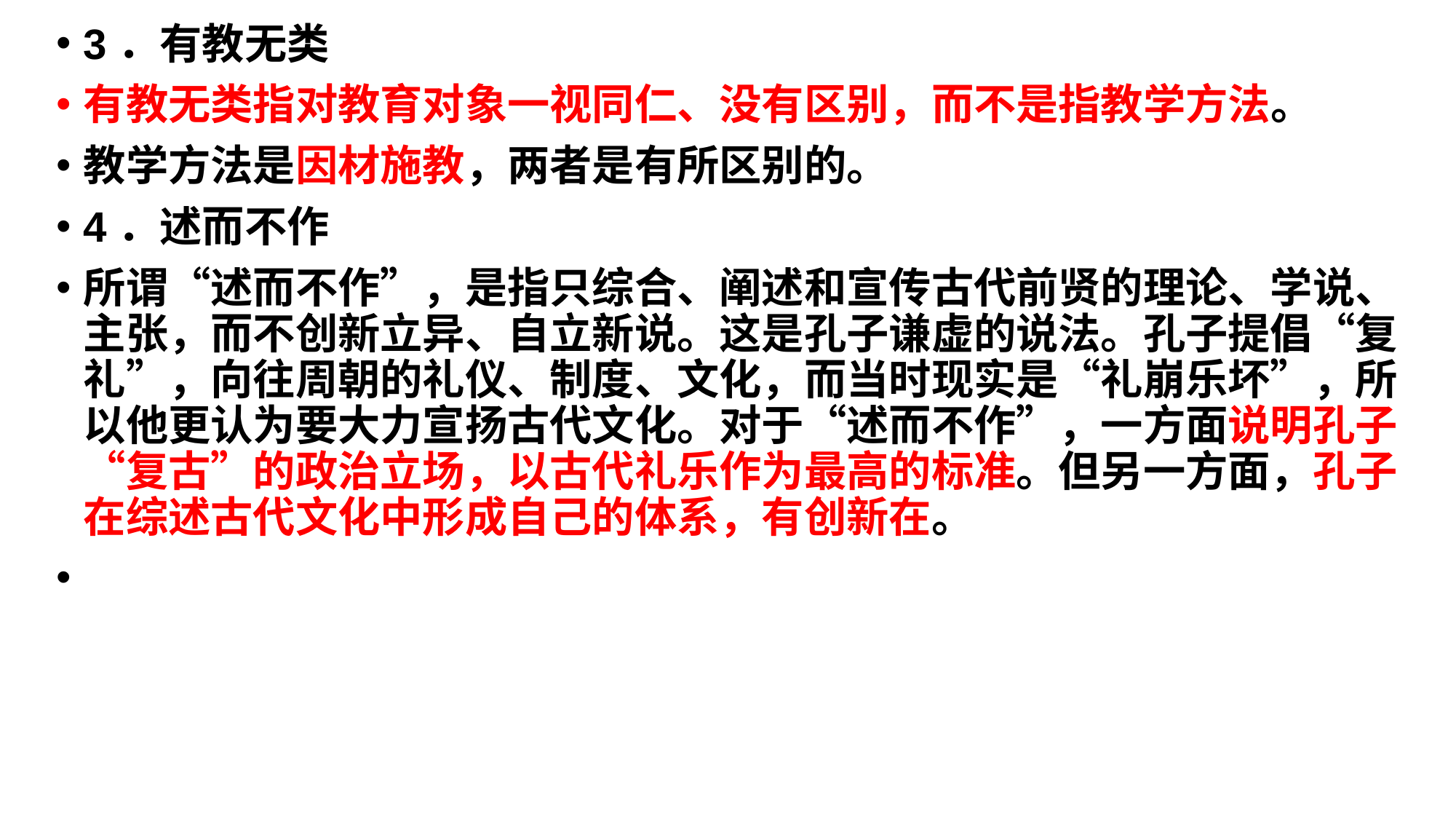

3．有教无类
有教无类指对教育对象一视同仁、没有区别，而不是指教学方法。
教学方法是因材施教，两者是有所区别的。
4．述而不作
所谓“述而不作”，是指只综合、阐述和宣传古代前贤的理论、学说、主张，而不创新立异、自立新说。这是孔子谦虚的说法。孔子提倡“复礼”，向往周朝的礼仪、制度、文化，而当时现实是“礼崩乐坏”，所以他更认为要大力宣扬古代文化。对于“述而不作”，一方面说明孔子“复古”的政治立场，以古代礼乐作为最高的标准。但另一方面，孔子在综述古代文化中形成自己的体系，有创新在。

#